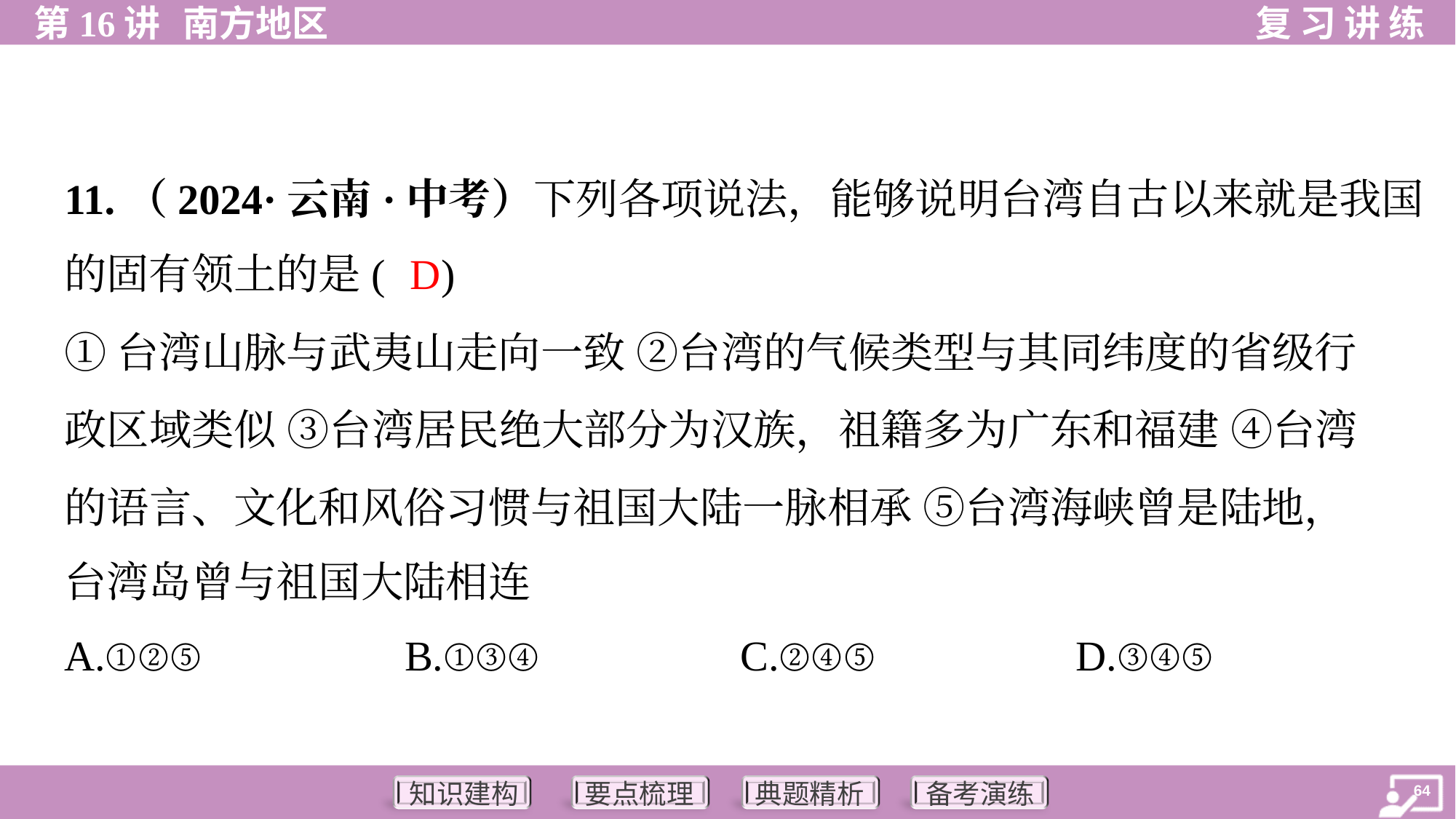

11.（2024·云南·中考）下列各项说法，能够说明台湾自古以来就是我国
的固有领土的是(     )
D
①台湾山脉与武夷山走向一致 ②台湾的气候类型与其同纬度的省级行
政区域类似 ③台湾居民绝大部分为汉族，祖籍多为广东和福建 ④台湾
的语言、文化和风俗习惯与祖国大陆一脉相承 ⑤台湾海峡曾是陆地，
台湾岛曾与祖国大陆相连
A.①②⑤	B.①③④	C.②④⑤	D.③④⑤